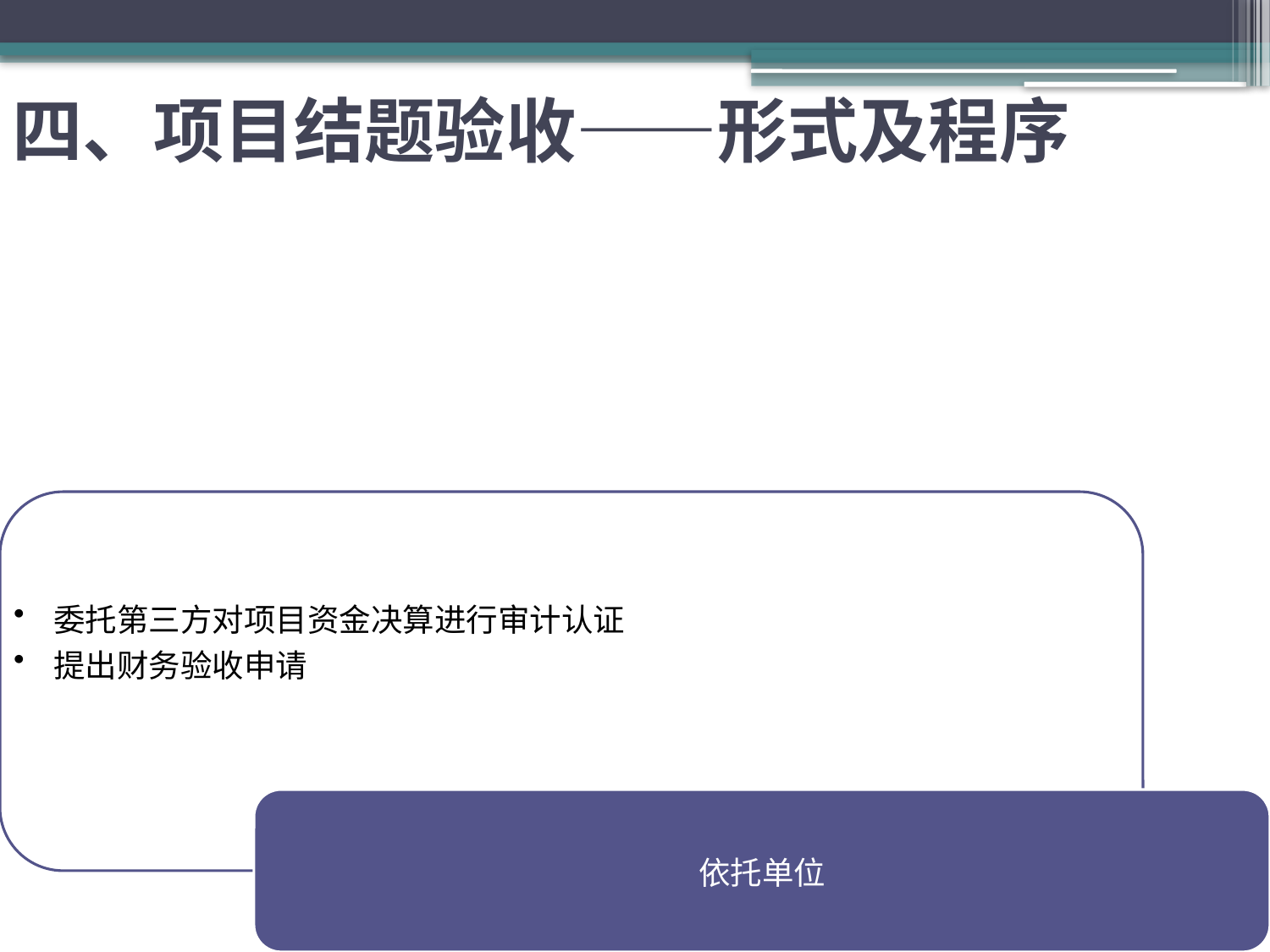

# 四、项目结题验收——形式及程序
依托单位
依托单位
委托第三方对项目资金决算进行审计认证
提出财务验收申请